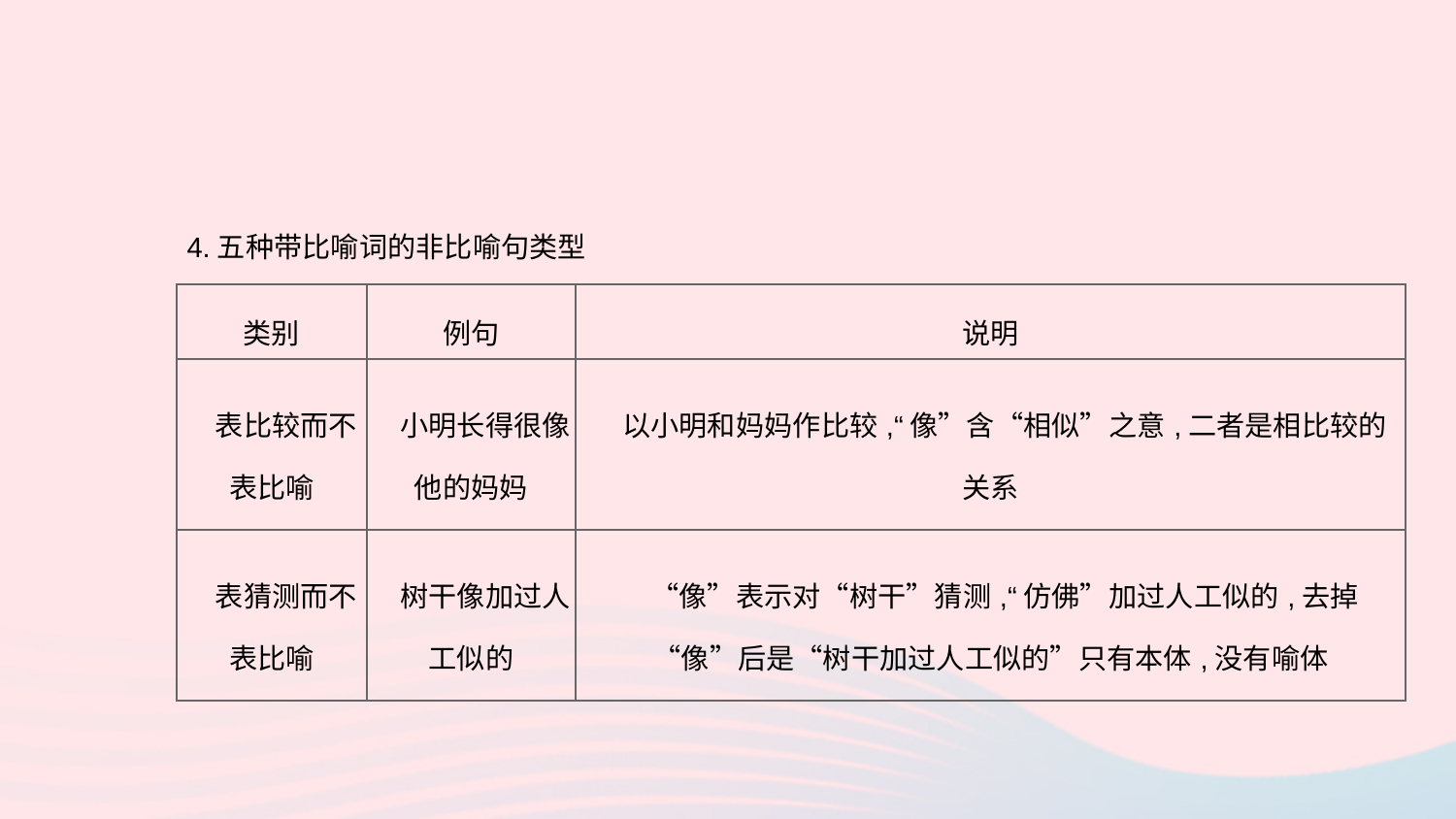

4.五种带比喻词的非比喻句类型
| 类别 | 例句 | 说明 |
| --- | --- | --- |
| 表比较而不表比喻 | 小明长得很像他的妈妈 | 以小明和妈妈作比较,“像”含“相似”之意,二者是相比较的关系 |
| 表猜测而不表比喻 | 树干像加过人工似的 | “像”表示对“树干”猜测,“仿佛”加过人工似的,去掉“像”后是“树干加过人工似的”只有本体,没有喻体 |